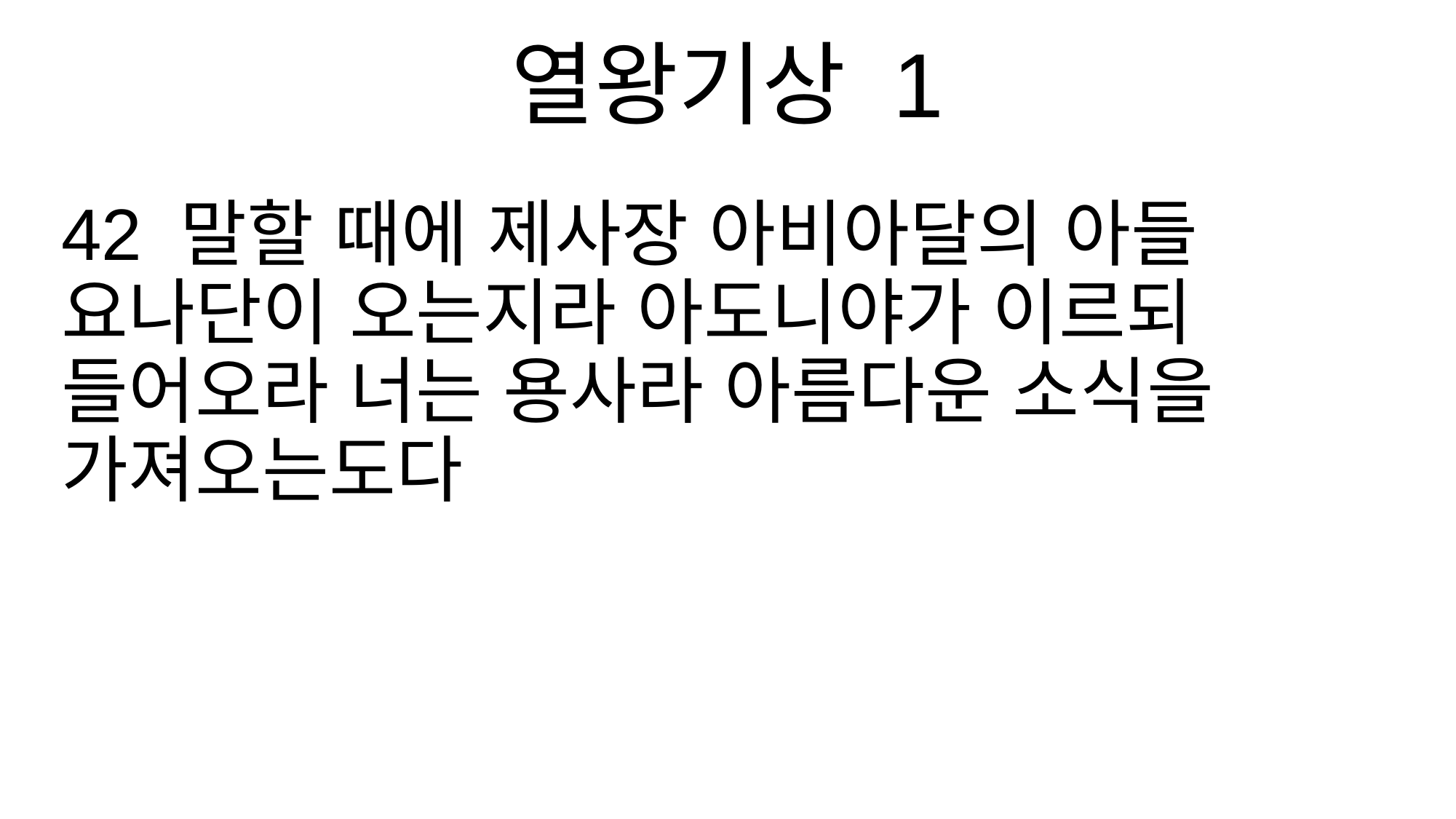

열왕기상 1
42 말할 때에 제사장 아비아달의 아들 요나단이 오는지라 아도니야가 이르되 들어오라 너는 용사라 아름다운 소식을 가져오는도다